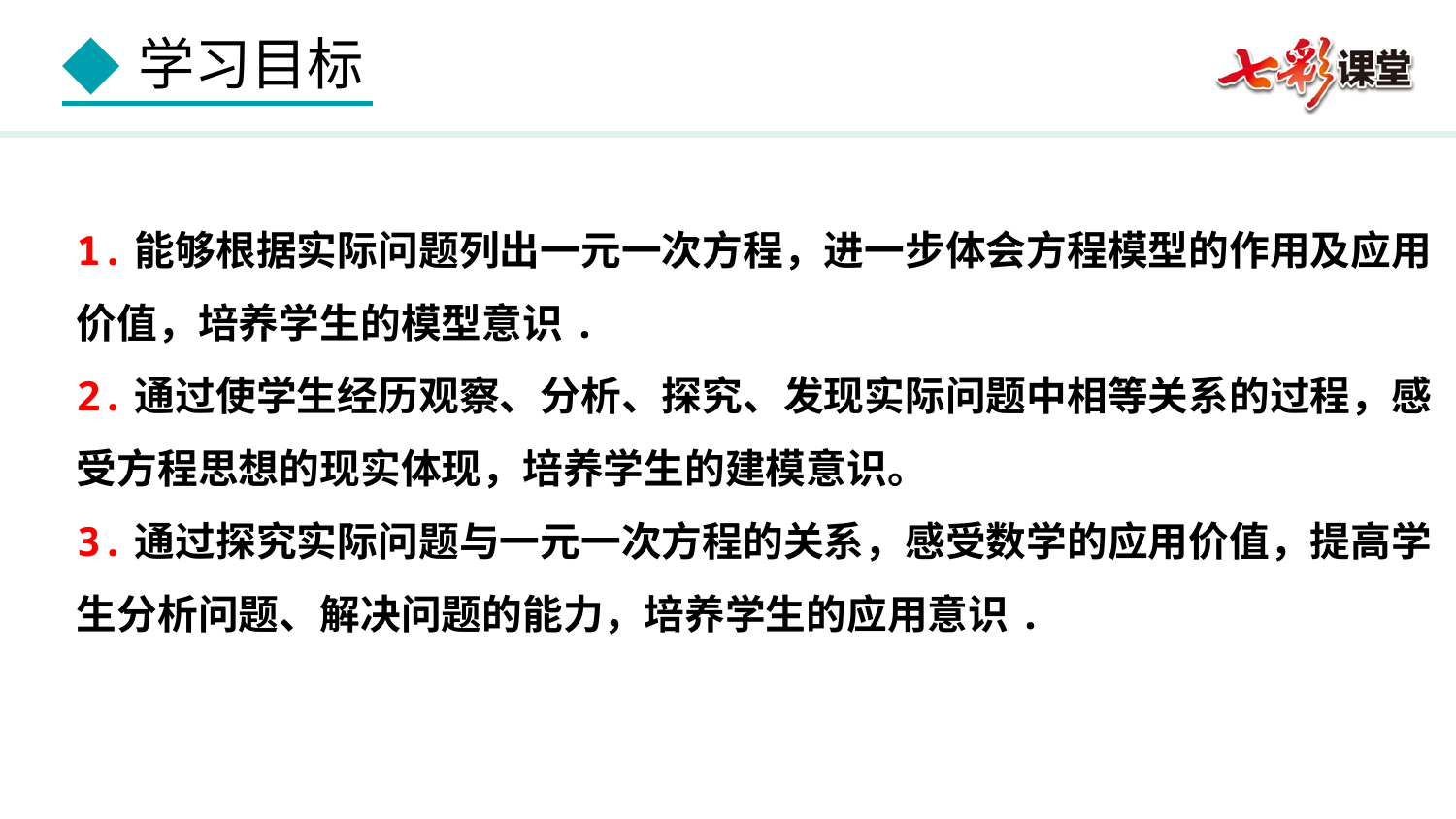

1.能够根据实际问题列出一元一次方程，进一步体会方程模型的作用及应用价值，培养学生的模型意识.
2.通过使学生经历观察、分析、探究、发现实际问题中相等关系的过程，感受方程思想的现实体现，培养学生的建模意识。
3.通过探究实际问题与一元一次方程的关系，感受数学的应用价值，提高学生分析问题、解决问题的能力，培养学生的应用意识.